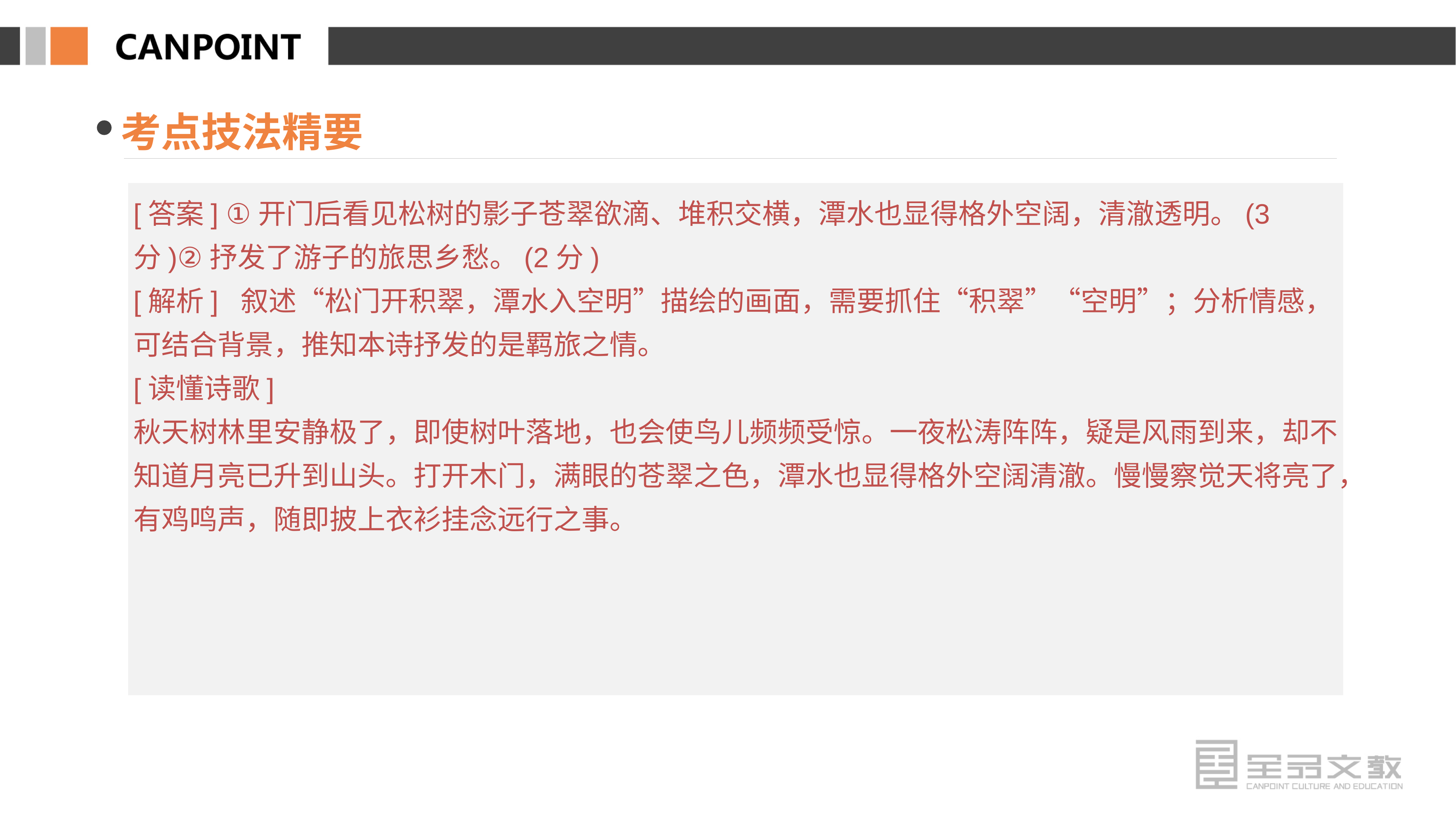

考点技法精要

[答案] ①开门后看见松树的影子苍翠欲滴、堆积交横，潭水也显得格外空阔，清澈透明。(3分)②抒发了游子的旅思乡愁。(2分)
[解析]  叙述“松门开积翠，潭水入空明”描绘的画面，需要抓住“积翠”“空明”；分析情感，可结合背景，推知本诗抒发的是羁旅之情。
[读懂诗歌]
秋天树林里安静极了，即使树叶落地，也会使鸟儿频频受惊。一夜松涛阵阵，疑是风雨到来，却不知道月亮已升到山头。打开木门，满眼的苍翠之色，潭水也显得格外空阔清澈。慢慢察觉天将亮了，有鸡鸣声，随即披上衣衫挂念远行之事。